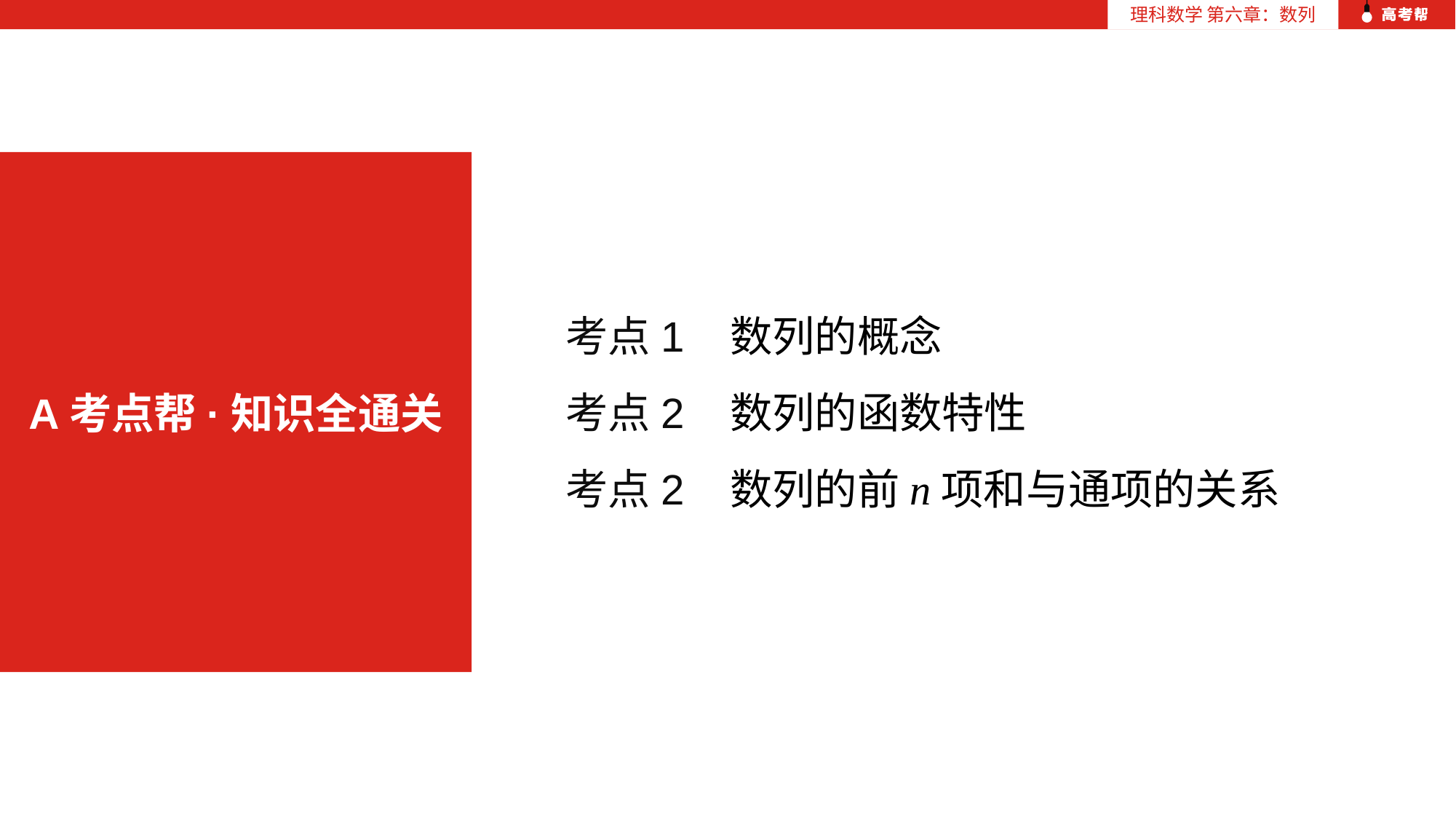

A考点帮·知识全通关
考点1   数列的概念
考点2   数列的函数特性
考点2   数列的前n项和与通项的关系